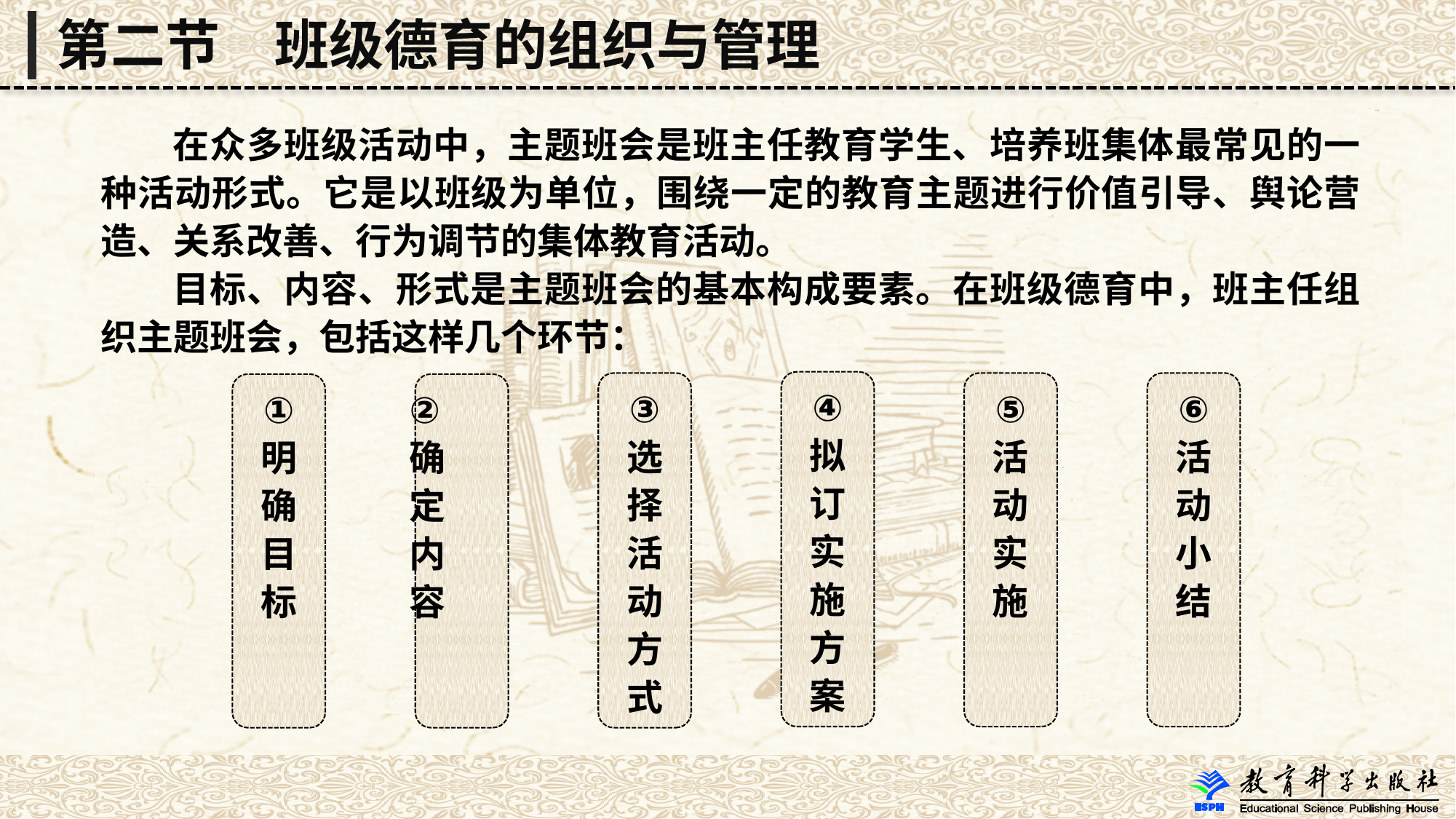

第二节　班级德育的组织与管理
       在众多班级活动中，主题班会是班主任教育学生、培养班集体最常见的一种活动形式。它是以班级为单位，围绕一定的教育主题进行价值引导、舆论营造、关系改善、行为调节的集体教育活动。
       目标、内容、形式是主题班会的基本构成要素。在班级德育中，班主任组织主题班会，包括这样几个环节：
④
拟
订
实
施
方
案

③
选
择
活
动
方
式

⑤
活
动
实
施

⑥
活
动
小
结

①
明
确
目
标

②
确
定
内
容